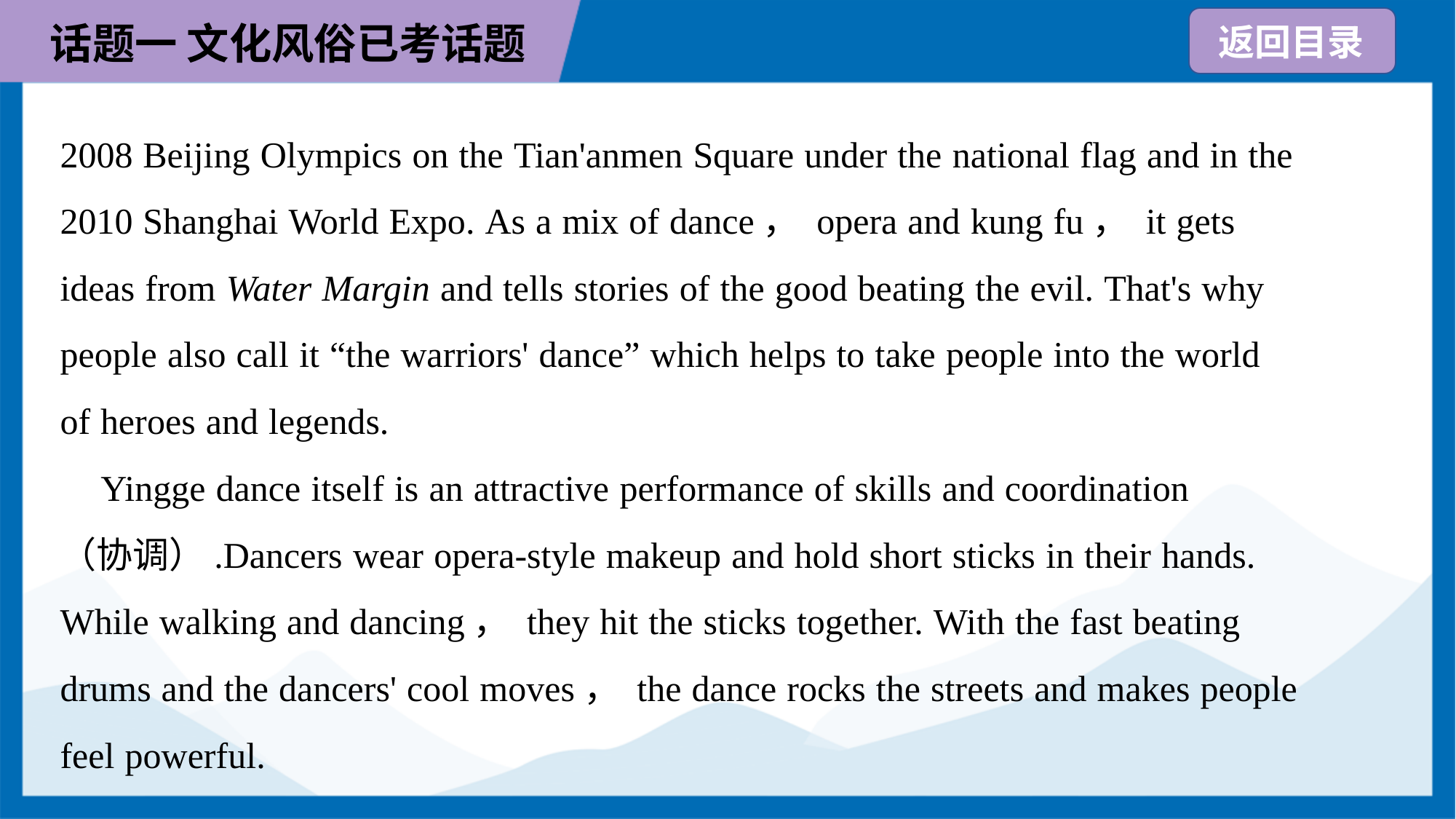

2008 Beijing Olympics on the Tian'anmen Square under the national flag and in the
2010 Shanghai World Expo. As a mix of dance， opera and kung fu， it gets
ideas from Water Margin and tells stories of the good beating the evil. That's why
people also call it “the warriors' dance” which helps to take people into the world
of heroes and legends.
    Yingge dance itself is an attractive performance of skills and coordination
（协调）.Dancers wear opera-style makeup and hold short sticks in their hands.
While walking and dancing， they hit the sticks together. With the fast beating
drums and the dancers' cool moves， the dance rocks the streets and makes people
feel powerful.